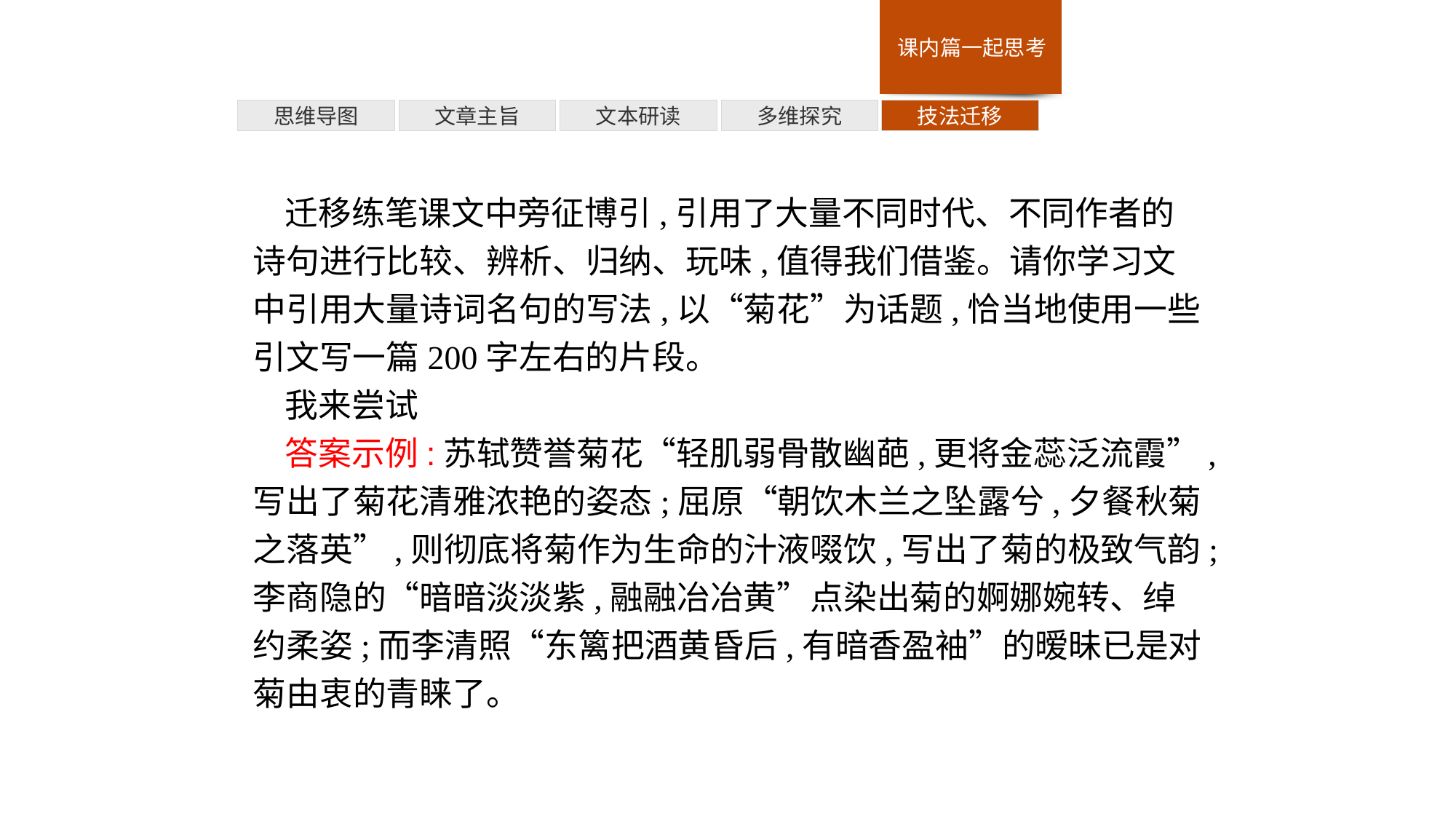

多维探究
思维导图
文章主旨
文本研读
技法迁移
迁移练笔课文中旁征博引,引用了大量不同时代、不同作者的诗句进行比较、辨析、归纳、玩味,值得我们借鉴。请你学习文中引用大量诗词名句的写法,以“菊花”为话题,恰当地使用一些引文写一篇200字左右的片段。
我来尝试
答案示例:苏轼赞誉菊花“轻肌弱骨散幽葩,更将金蕊泛流霞”,写出了菊花清雅浓艳的姿态;屈原“朝饮木兰之坠露兮,夕餐秋菊之落英”,则彻底将菊作为生命的汁液啜饮,写出了菊的极致气韵;李商隐的“暗暗淡淡紫,融融冶冶黄”点染出菊的婀娜婉转、绰约柔姿;而李清照“东篱把酒黄昏后,有暗香盈袖”的暧昧已是对菊由衷的青睐了。